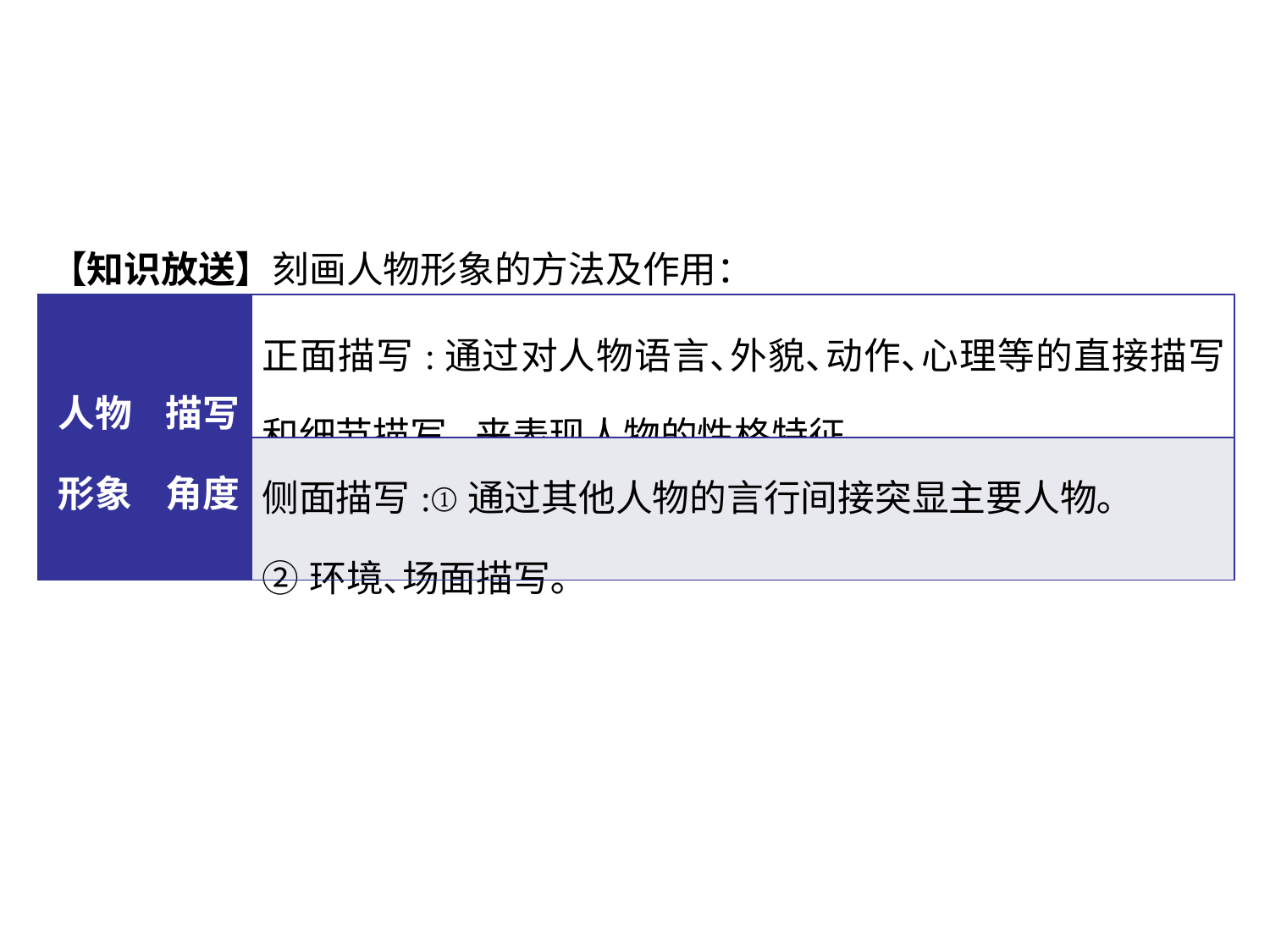

【知识放送】刻画人物形象的方法及作用：
| 人物形象 | 描写角度 | 正面描写:通过对人物语言､外貌､动作､心理等的直接描写和细节描写,来表现人物的性格特征｡ |
| --- | --- | --- |
|  |  | 侧面描写:①通过其他人物的言行间接突显主要人物｡ ②环境､场面描写｡ |